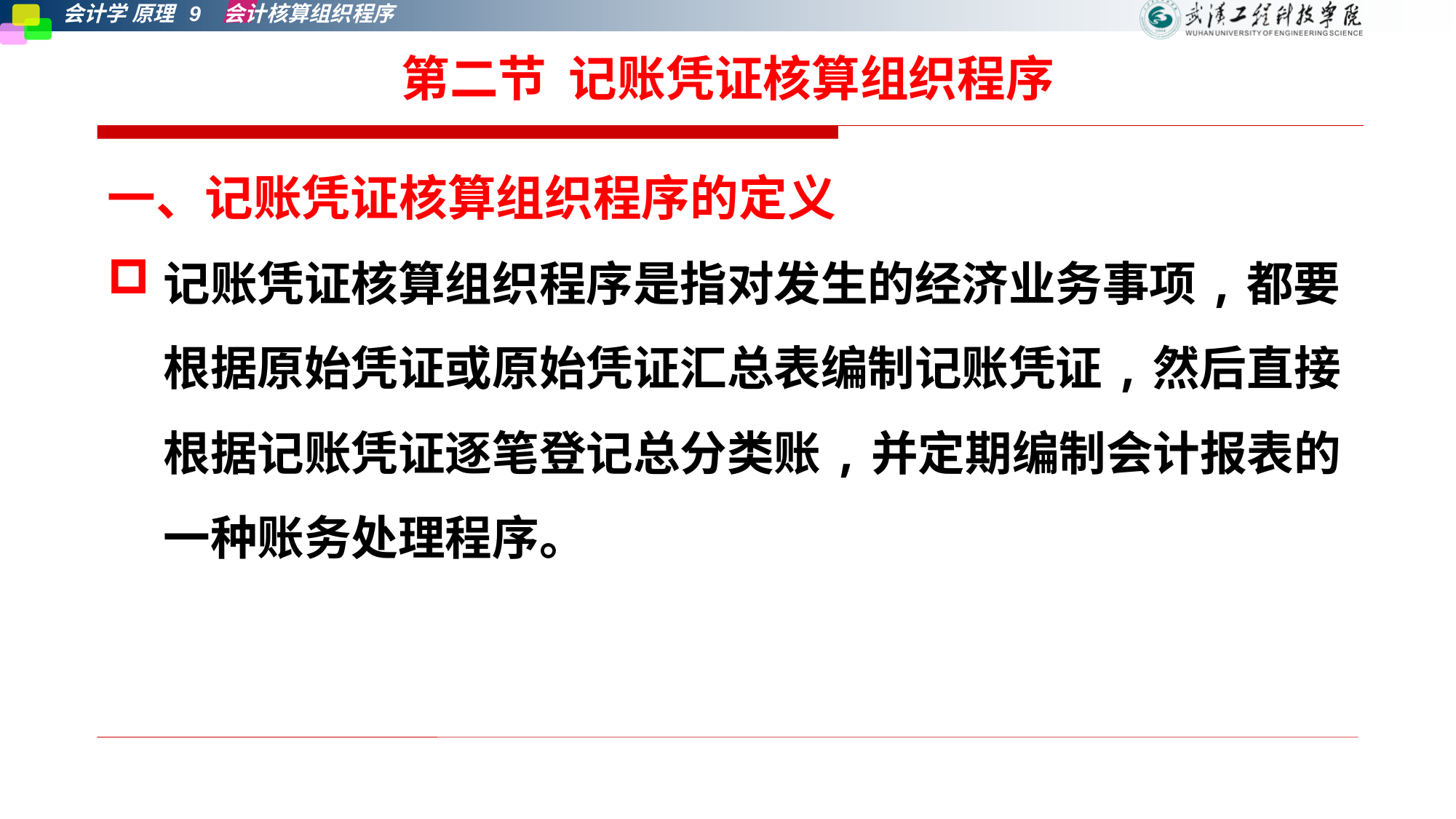

# 第二节  记账凭证核算组织程序
一、记账凭证核算组织程序的定义
记账凭证核算组织程序是指对发生的经济业务事项,都要根据原始凭证或原始凭证汇总表编制记账凭证,然后直接根据记账凭证逐笔登记总分类账,并定期编制会计报表的一种账务处理程序。